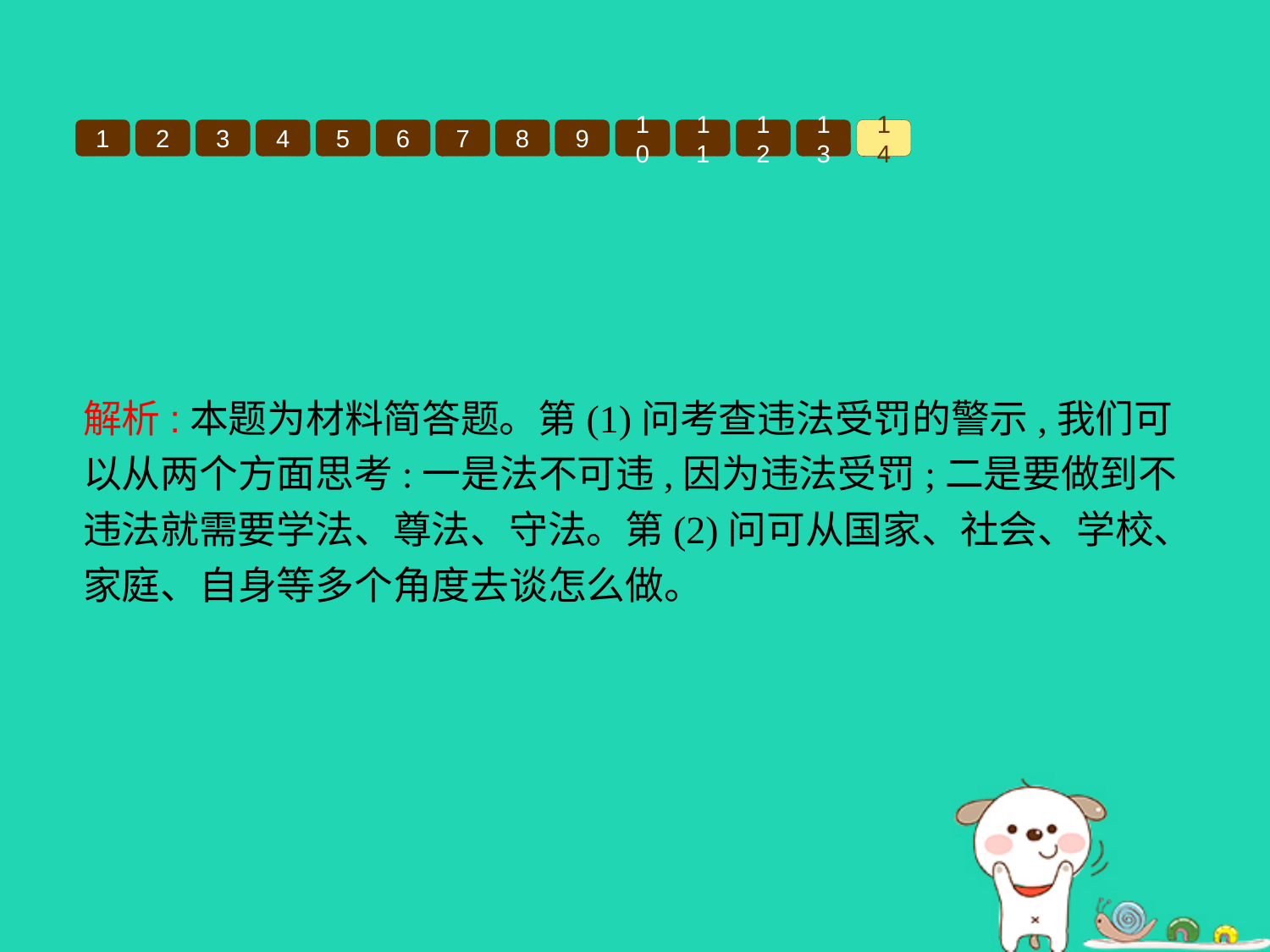

1
2
3
4
5
6
7
8
9
10
11
12
13
14
解析:本题为材料简答题。第(1)问考查违法受罚的警示,我们可以从两个方面思考:一是法不可违,因为违法受罚;二是要做到不违法就需要学法、尊法、守法。第(2)问可从国家、社会、学校、家庭、自身等多个角度去谈怎么做。